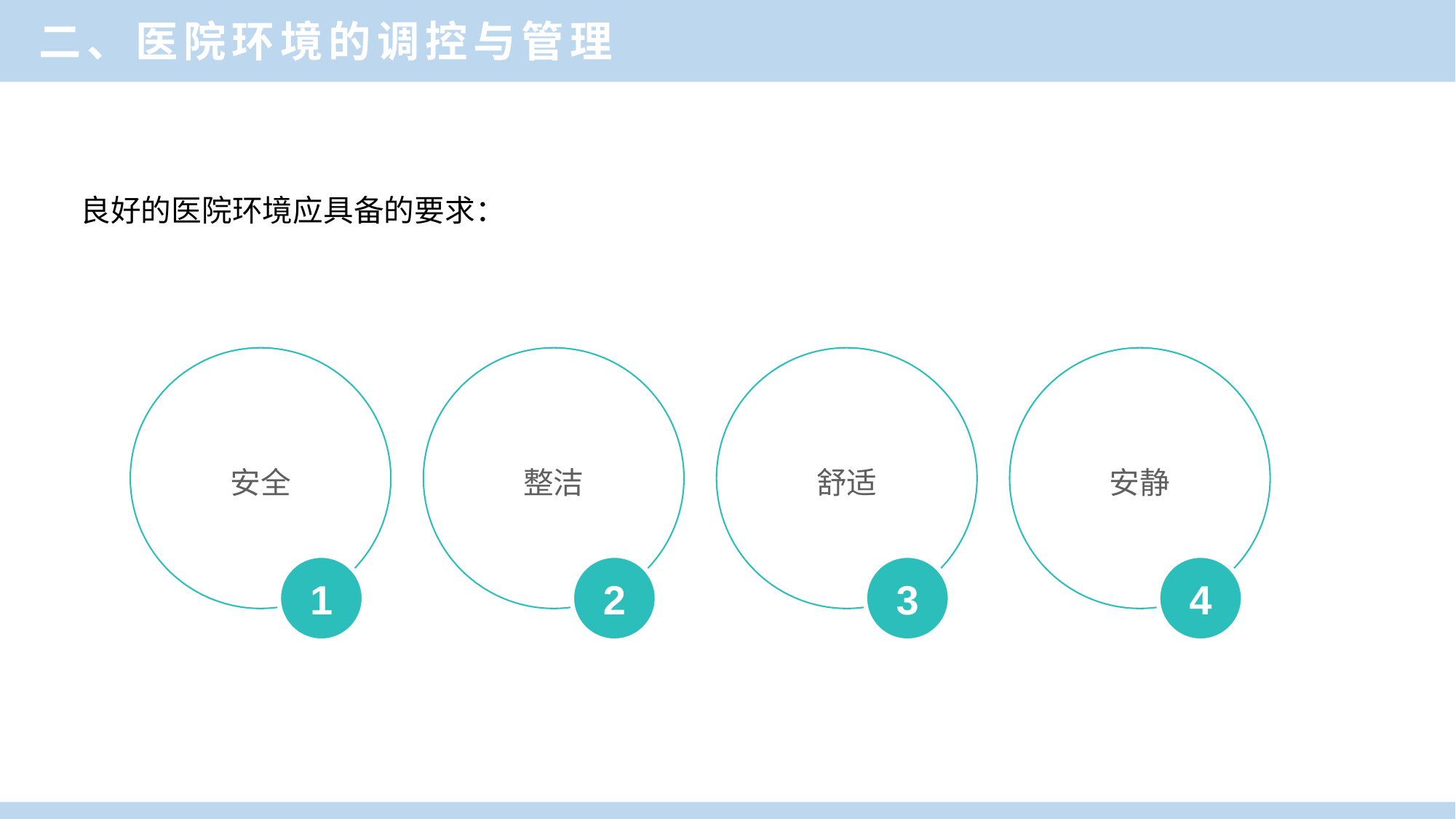

二、医院环境的调控与管理
良好的医院环境应具备的要求：
安全
1
整洁
2
舒适
3
安静
4